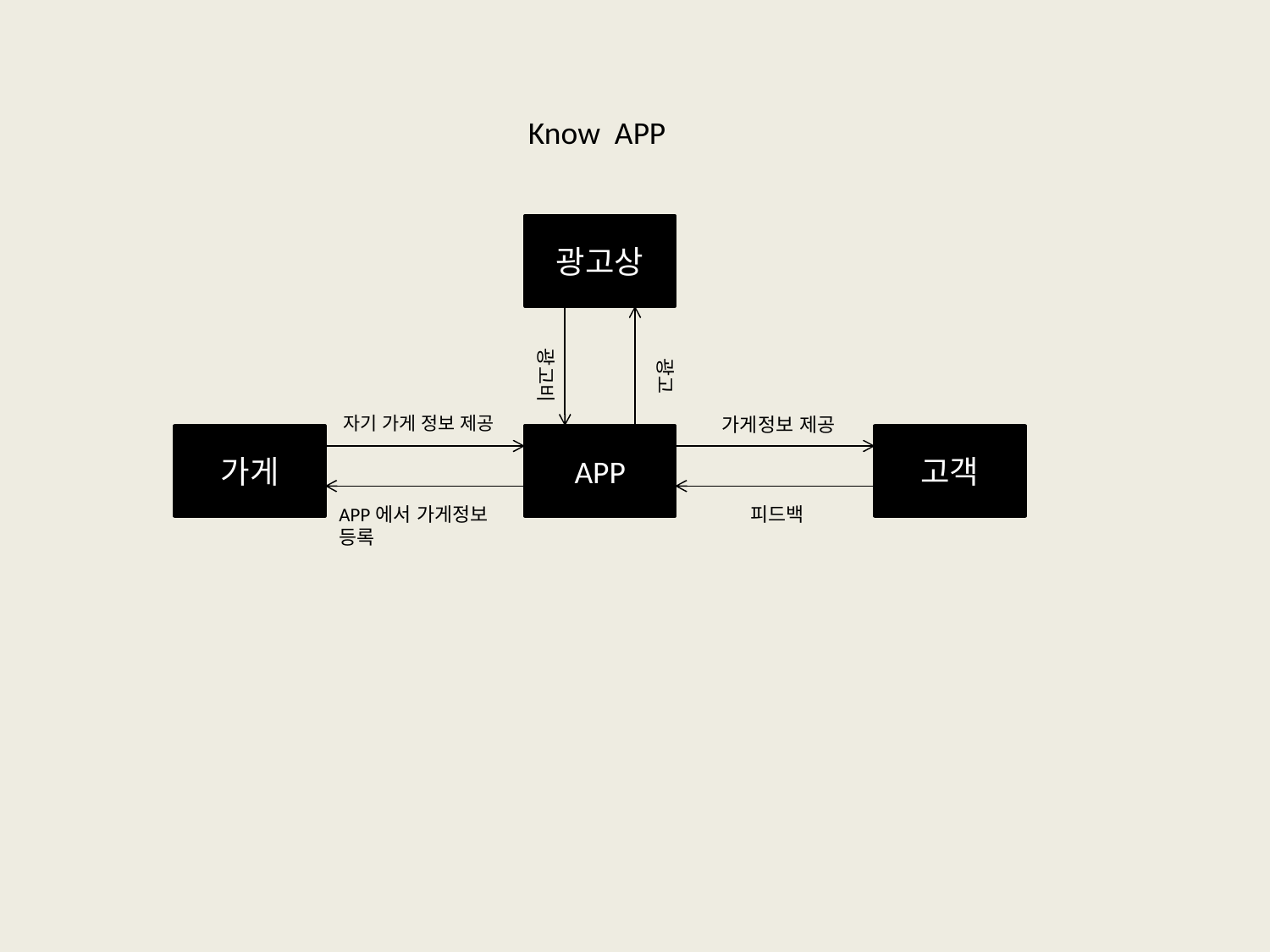

Know  APP
광고상
광고비
광고
자기 가게 정보 제공
가게정보 제공
가게
APP
고객
피드백
APP에서 가게정보
등록